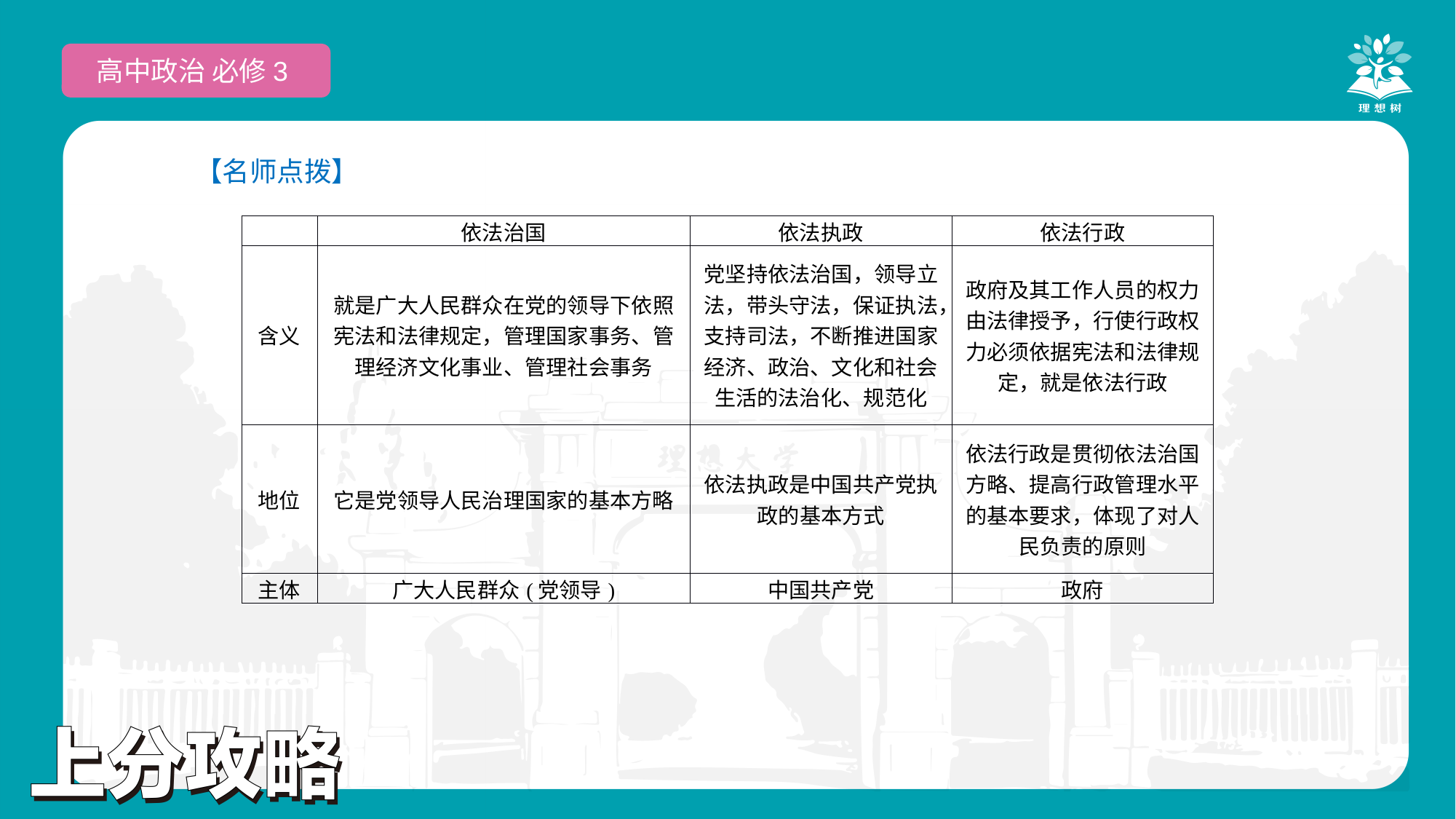

高中政治 必修3
【名师点拨】
|  | 依法治国 | 依法执政 | 依法行政 |
| --- | --- | --- | --- |
| 含义 | 就是广大人民群众在党的领导下依照宪法和法律规定，管理国家事务、管理经济文化事业、管理社会事务 | 党坚持依法治国，领导立法，带头守法，保证执法，支持司法，不断推进国家经济、政治、文化和社会生活的法治化、规范化 | 政府及其工作人员的权力由法律授予，行使行政权力必须依据宪法和法律规定，就是依法行政 |
| 地位 | 它是党领导人民治理国家的基本方略 | 依法执政是中国共产党执政的基本方式 | 依法行政是贯彻依法治国方略、提高行政管理水平的基本要求，体现了对人民负责的原则 |
| 主体 | 广大人民群众(党领导) | 中国共产党 | 政府 |